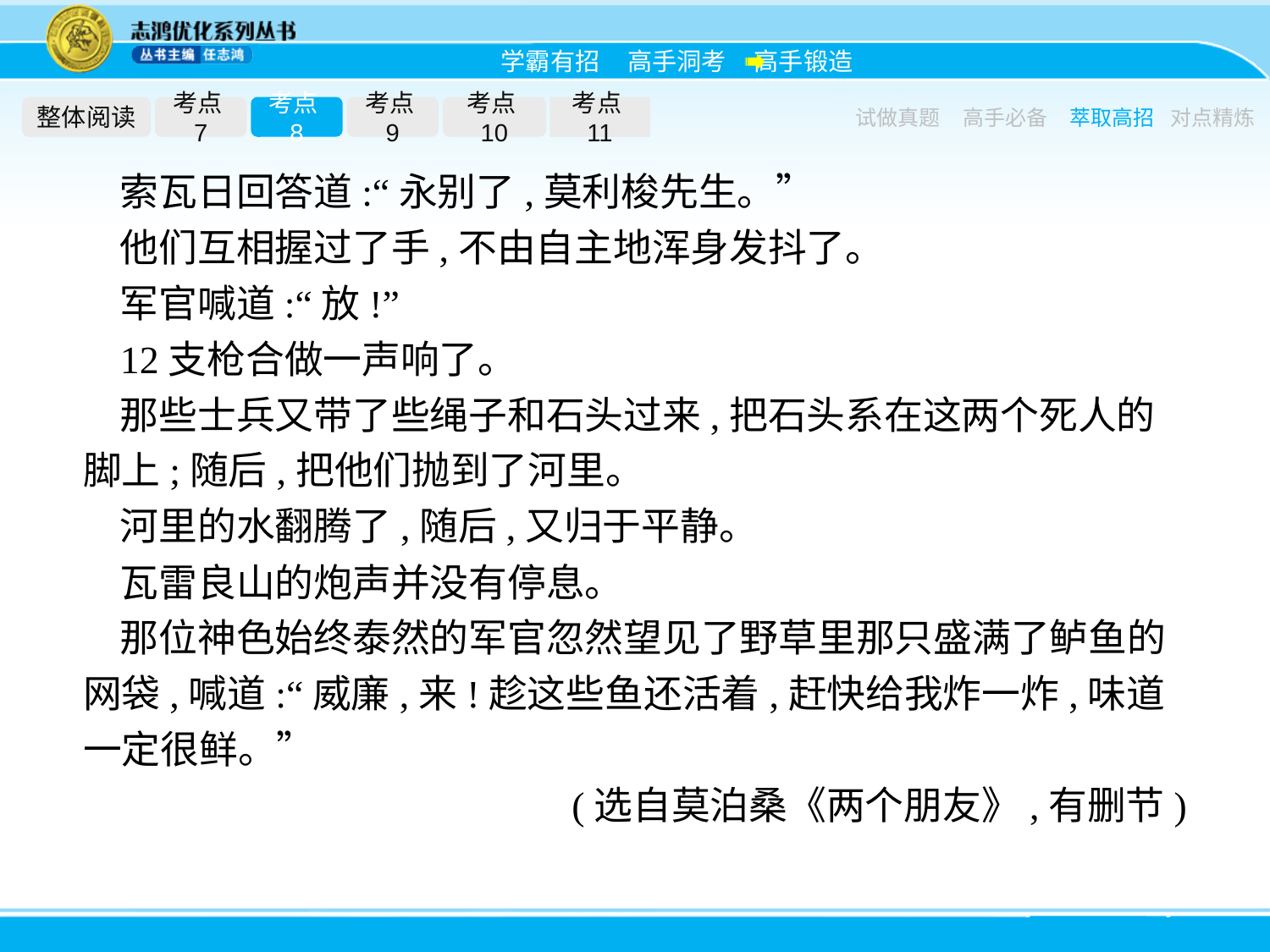

整体阅读
考点7
考点8
考点9
考点10
考点11
试做真题
高手必备
萃取高招
对点精炼
索瓦日回答道:“永别了,莫利梭先生。”
他们互相握过了手,不由自主地浑身发抖了。
军官喊道:“放!”
12支枪合做一声响了。
那些士兵又带了些绳子和石头过来,把石头系在这两个死人的脚上;随后,把他们抛到了河里。
河里的水翻腾了,随后,又归于平静。
瓦雷良山的炮声并没有停息。
那位神色始终泰然的军官忽然望见了野草里那只盛满了鲈鱼的网袋,喊道:“威廉,来!趁这些鱼还活着,赶快给我炸一炸,味道一定很鲜。”
(选自莫泊桑《两个朋友》,有删节)